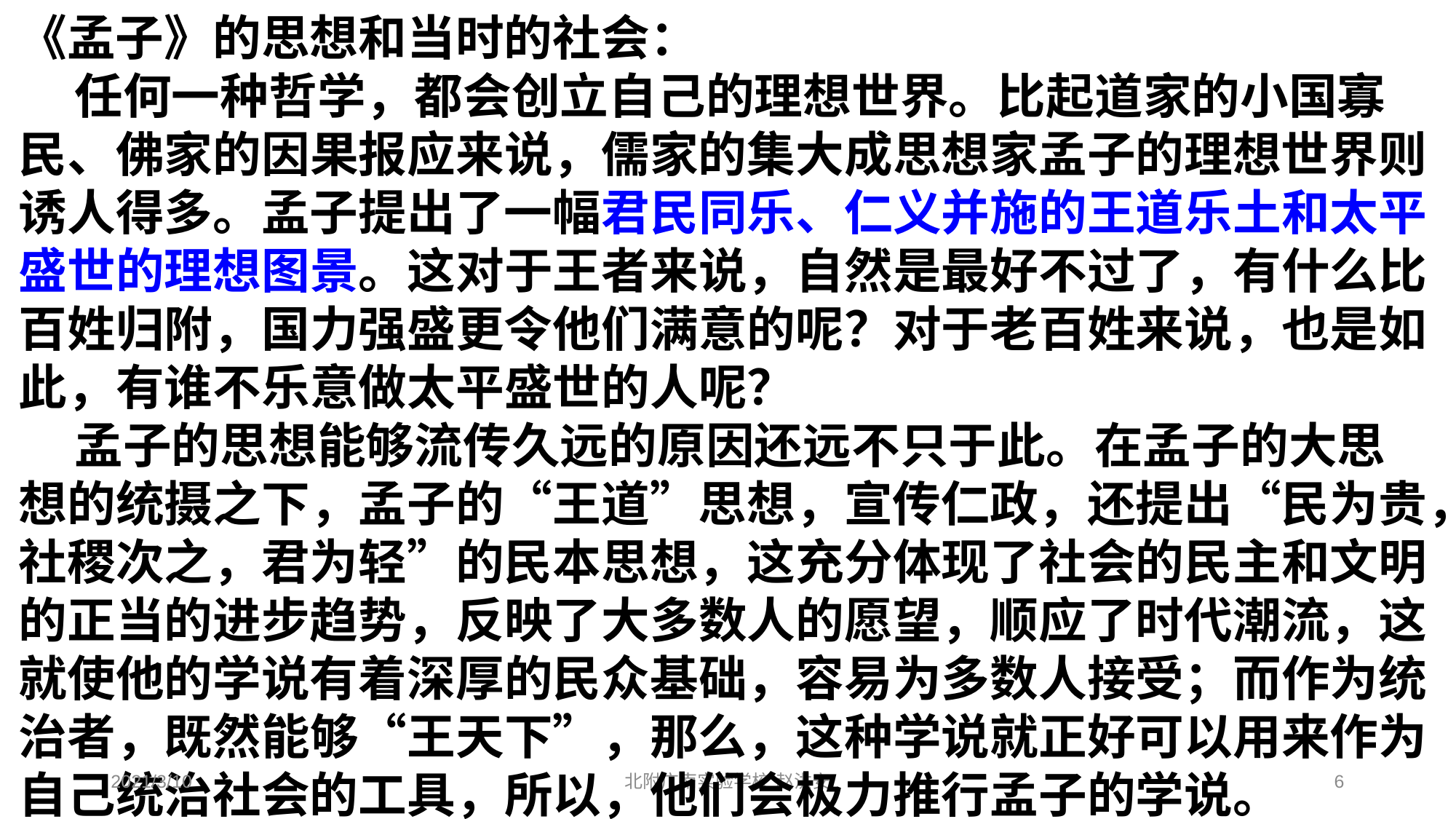

《孟子》的思想和当时的社会：
    任何一种哲学，都会创立自己的理想世界。比起道家的小国寡民、佛家的因果报应来说，儒家的集大成思想家孟子的理想世界则诱人得多。孟子提出了一幅君民同乐、仁义并施的王道乐土和太平盛世的理想图景。这对于王者来说，自然是最好不过了，有什么比百姓归附，国力强盛更令他们满意的呢？对于老百姓来说，也是如此，有谁不乐意做太平盛世的人呢？
    孟子的思想能够流传久远的原因还远不只于此。在孟子的大思想的统摄之下，孟子的“王道”思想，宣传仁政，还提出“民为贵，社稷次之，君为轻”的民本思想，这充分体现了社会的民主和文明的正当的进步趋势，反映了大多数人的愿望，顺应了时代潮流，这就使他的学说有着深厚的民众基础，容易为多数人接受；而作为统治者，既然能够“王天下”，那么，这种学说就正好可以用来作为自己统治社会的工具，所以，他们会极力推行孟子的学说。
2021/3/10
北附广南实验学校 赵洪安
6